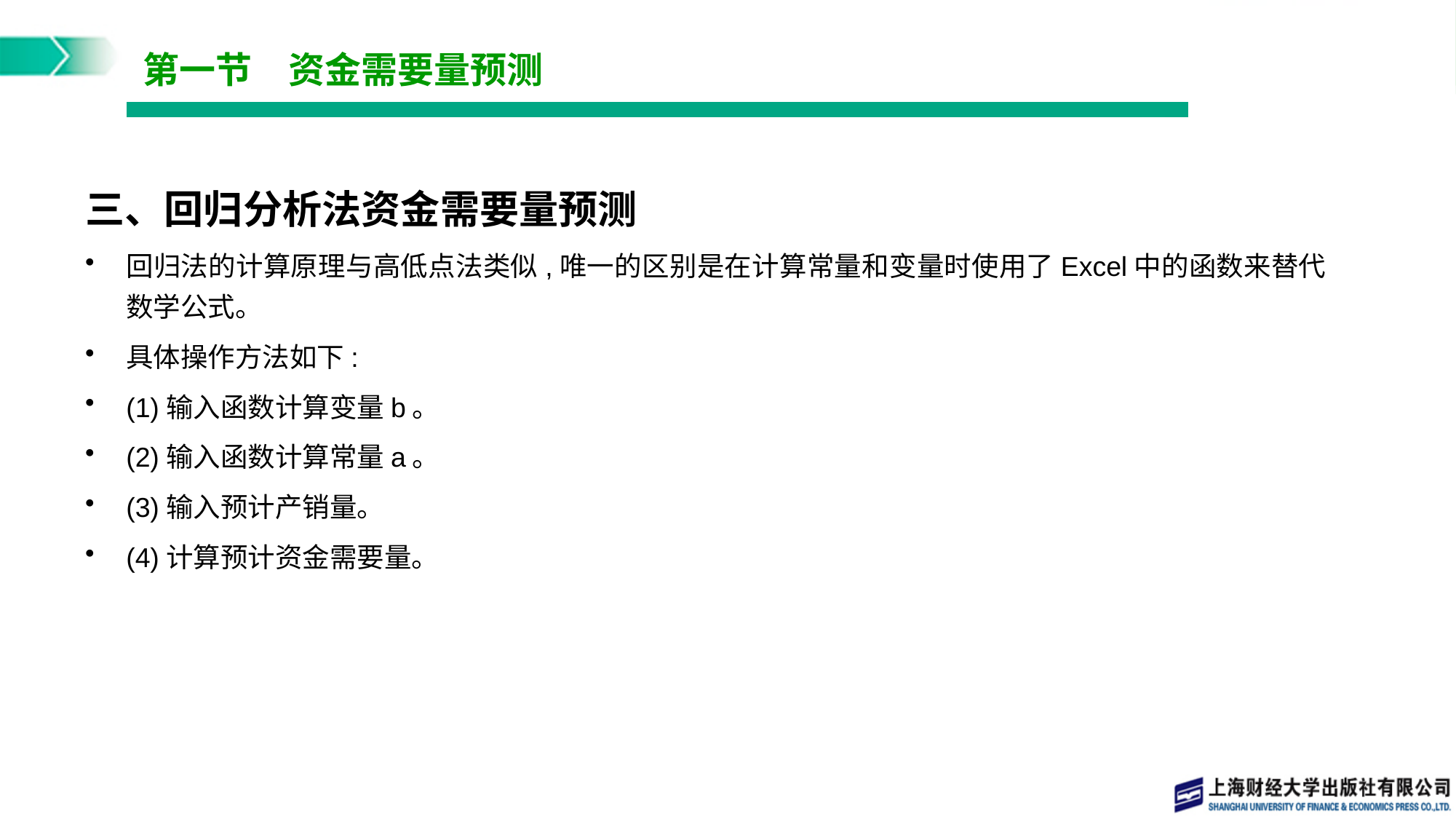

# 第一节　资金需要量预测
三、回归分析法资金需要量预测
回归法的计算原理与高低点法类似,唯一的区别是在计算常量和变量时使用了Excel中的函数来替代数学公式。
具体操作方法如下:
(1)输入函数计算变量b。
(2)输入函数计算常量a。
(3)输入预计产销量。
(4)计算预计资金需要量。